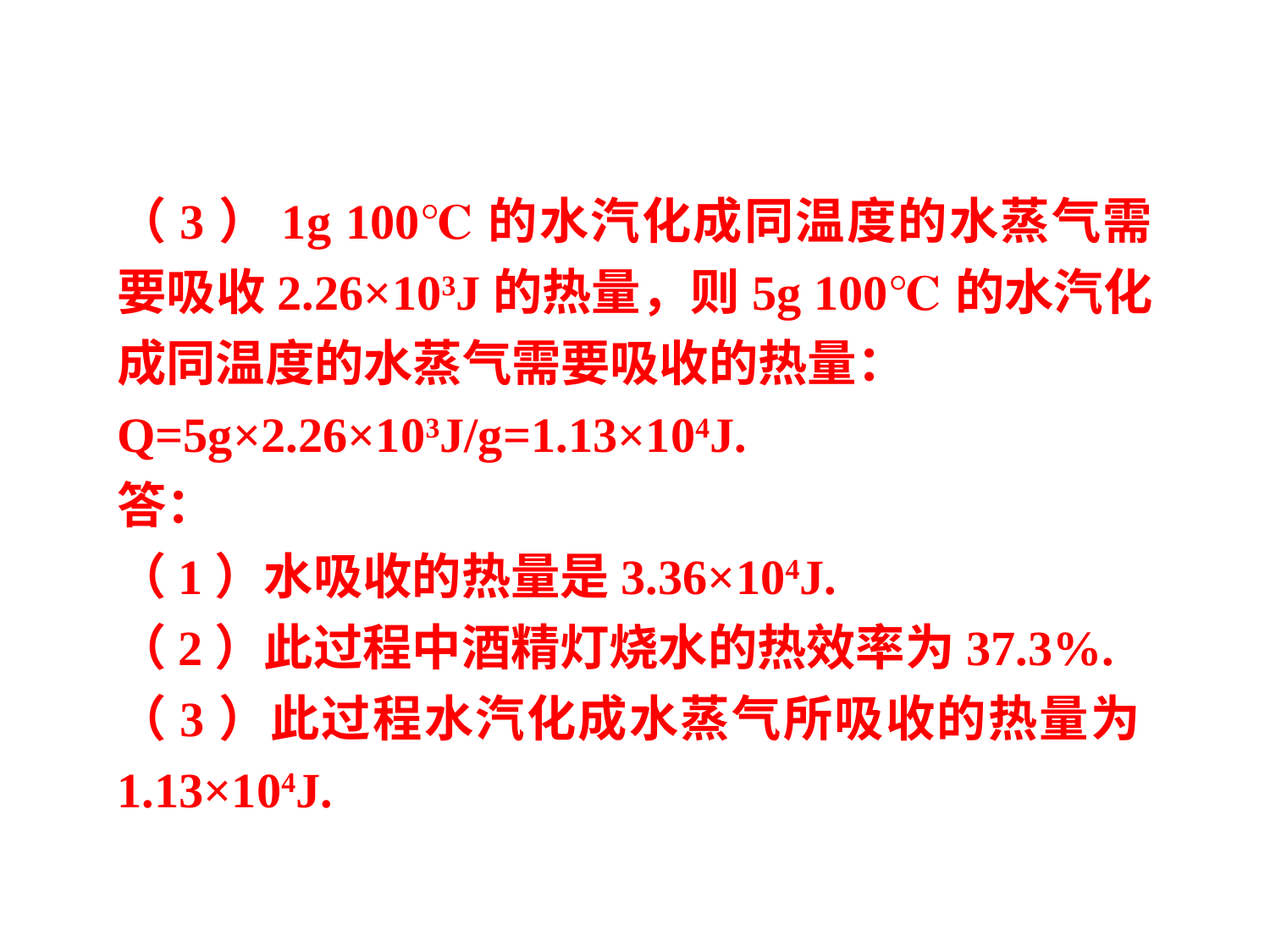

（3）1g 100℃的水汽化成同温度的水蒸气需要吸收2.26×103J的热量，则5g 100℃的水汽化成同温度的水蒸气需要吸收的热量：
Q=5g×2.26×103J/g=1.13×104J.
答：
（1）水吸收的热量是3.36×104J.
（2）此过程中酒精灯烧水的热效率为37.3%.
（3）此过程水汽化成水蒸气所吸收的热量为1.13×104J.